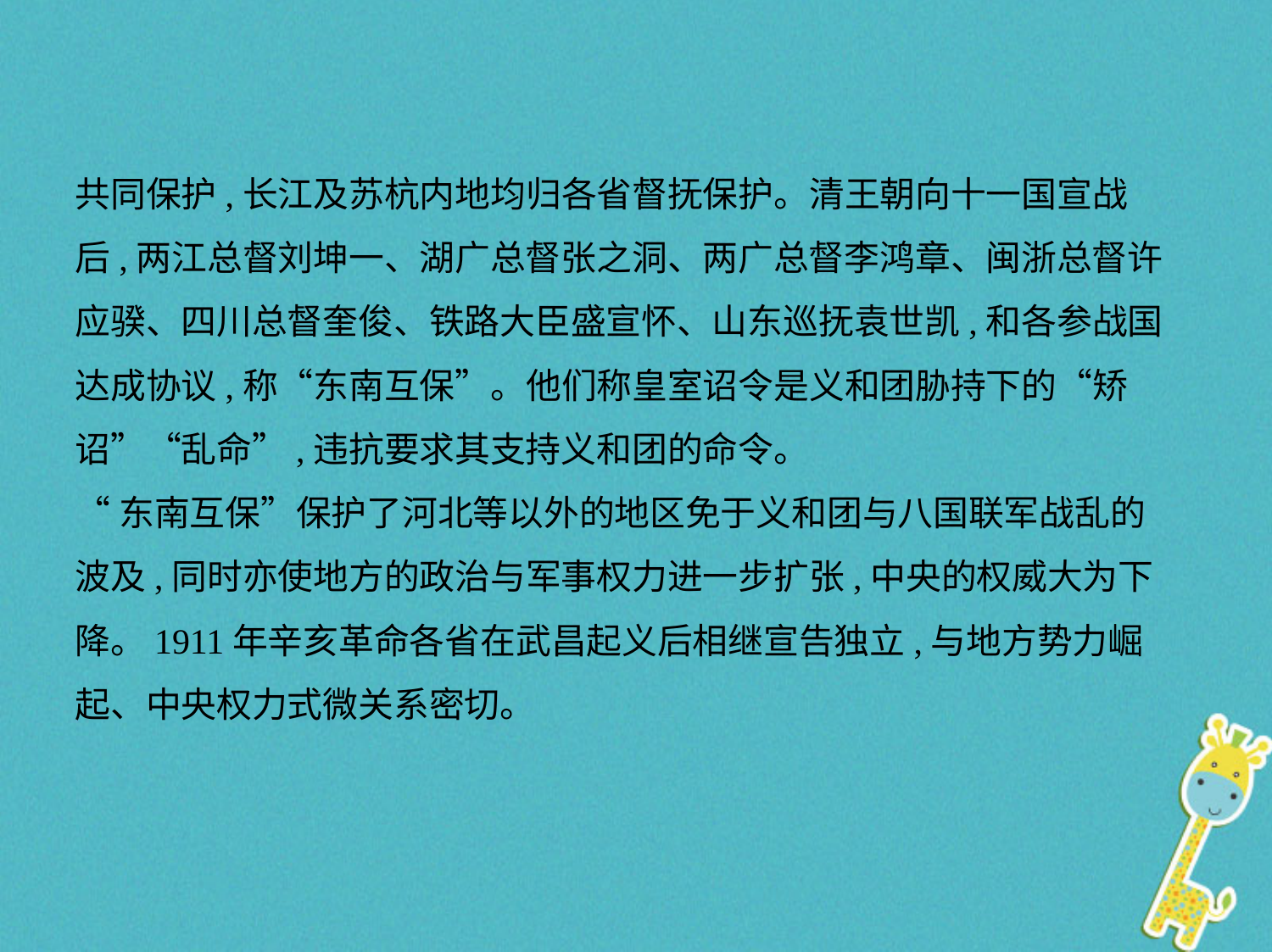

共同保护,长江及苏杭内地均归各省督抚保护。清王朝向十一国宣战
后,两江总督刘坤一、湖广总督张之洞、两广总督李鸿章、闽浙总督许
应骙、四川总督奎俊、铁路大臣盛宣怀、山东巡抚袁世凯,和各参战国
达成协议,称“东南互保”。他们称皇室诏令是义和团胁持下的“矫
诏”“乱命”,违抗要求其支持义和团的命令。
“东南互保”保护了河北等以外的地区免于义和团与八国联军战乱的
波及,同时亦使地方的政治与军事权力进一步扩张,中央的权威大为下
降。1911年辛亥革命各省在武昌起义后相继宣告独立,与地方势力崛
起、中央权力式微关系密切。